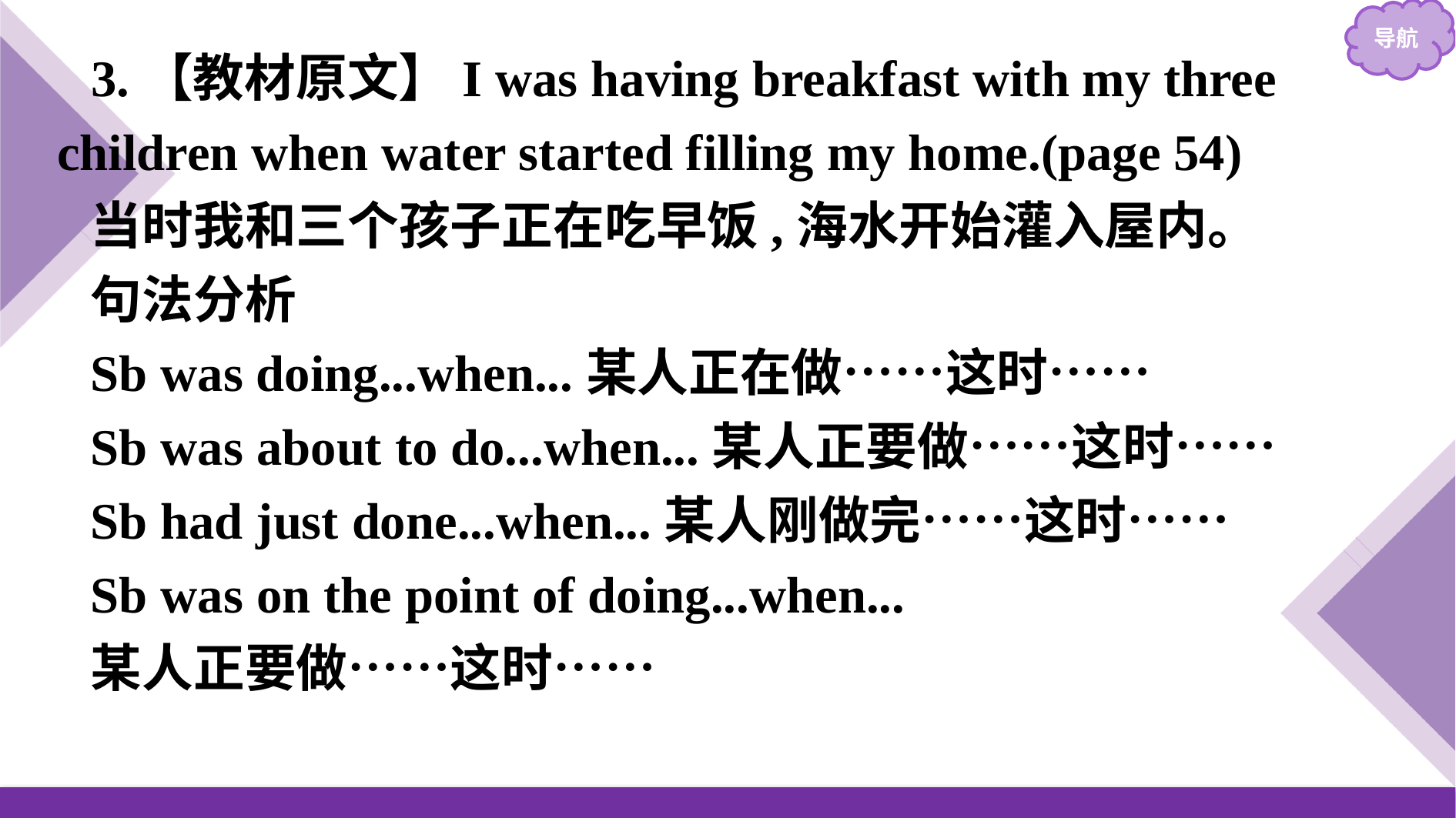

3.【教材原文】I was having breakfast with my three children when water started filling my home.(page 54)
当时我和三个孩子正在吃早饭,海水开始灌入屋内。
句法分析
Sb was doing...when...某人正在做……这时……
Sb was about to do...when...某人正要做……这时……
Sb had just done...when...某人刚做完……这时……
Sb was on the point of doing...when...
某人正要做……这时……